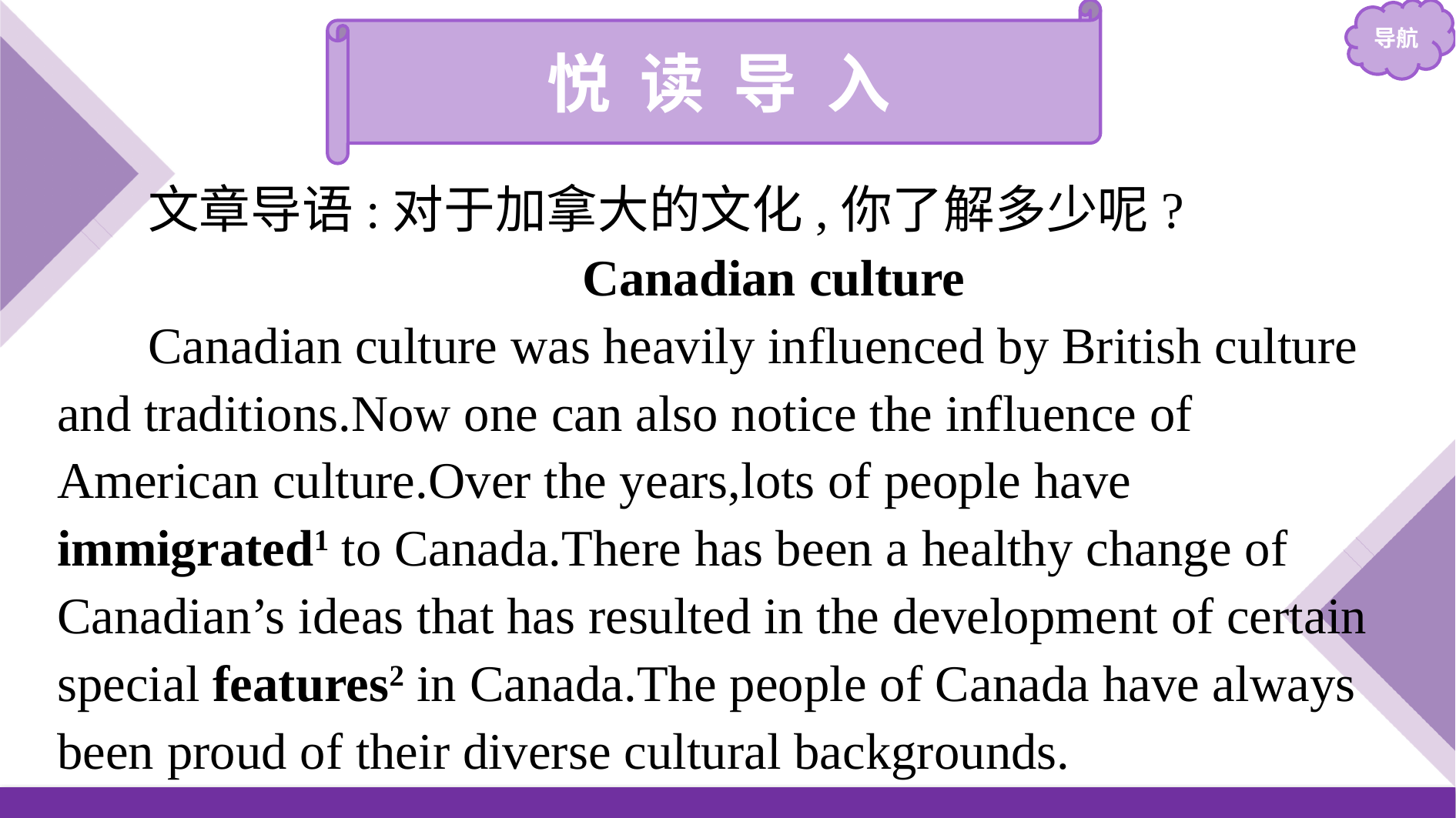

悦  读  导  入
文章导语:对于加拿大的文化,你了解多少呢?
Canadian culture
Canadian culture was heavily influenced by British culture and traditions.Now one can also notice the influence of American culture.Over the years,lots of people have immigrated1 to Canada.There has been a healthy change of Canadian’s ideas that has resulted in the development of certain special features2 in Canada.The people of Canada have always been proud of their diverse cultural backgrounds.